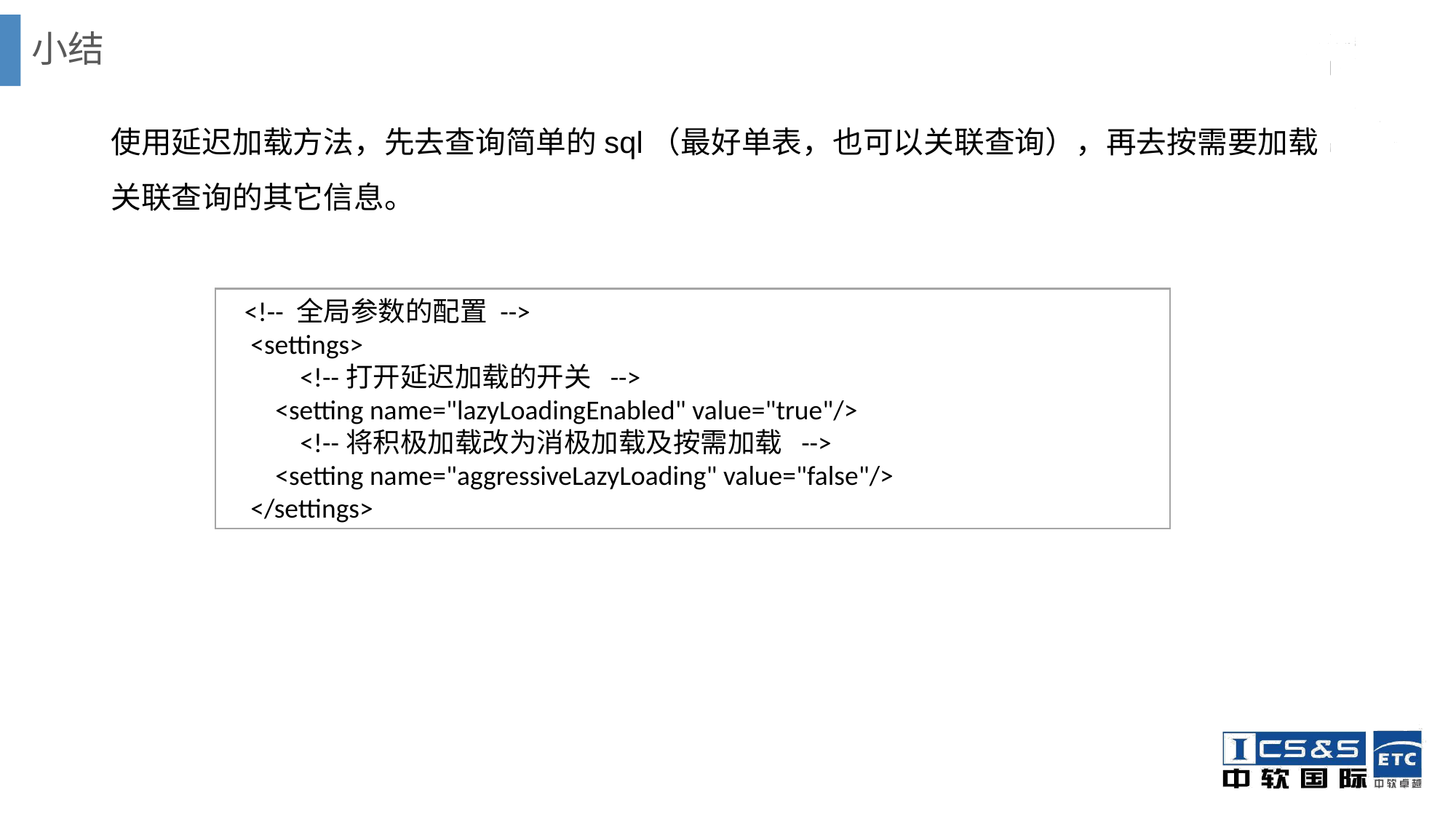

# 小结
使用延迟加载方法，先去查询简单的sql（最好单表，也可以关联查询），再去按需要加载关联查询的其它信息。

   <!-- 全局参数的配置 -->
    <settings>
            <!--打开延迟加载的开关  -->
        <setting name="lazyLoadingEnabled" value="true"/>
            <!--将积极加载改为消极加载及按需加载  -->
        <setting name="aggressiveLazyLoading" value="false"/>
    </settings>